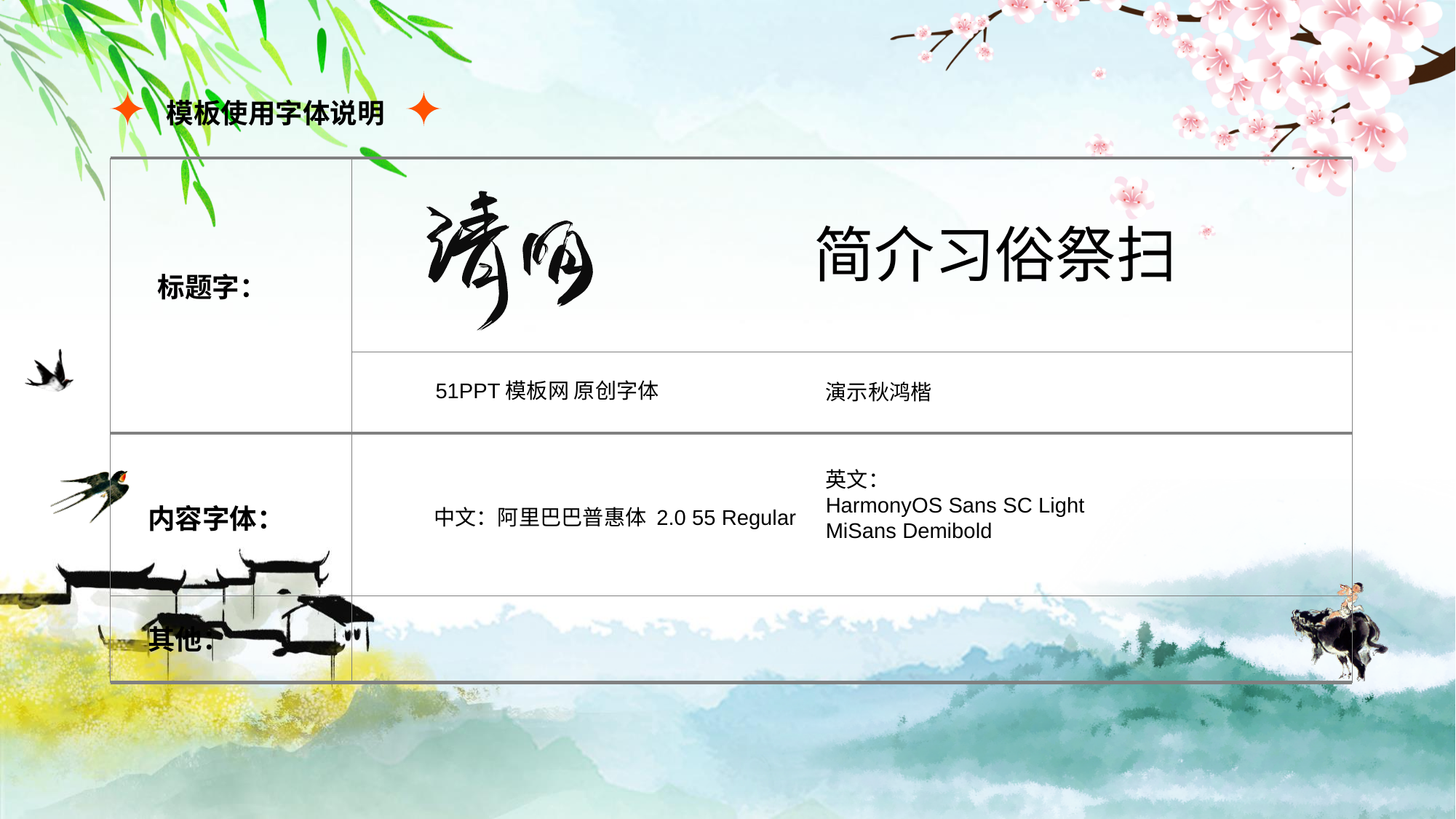

模板使用字体说明
标题字：
内容字体：
其他：

简介习俗祭扫
51PPT模板网 原创字体
演示秋鸿楷
英文：
HarmonyOS Sans SC Light
MiSans Demibold
中文：阿里巴巴普惠体 2.0 55 Regular